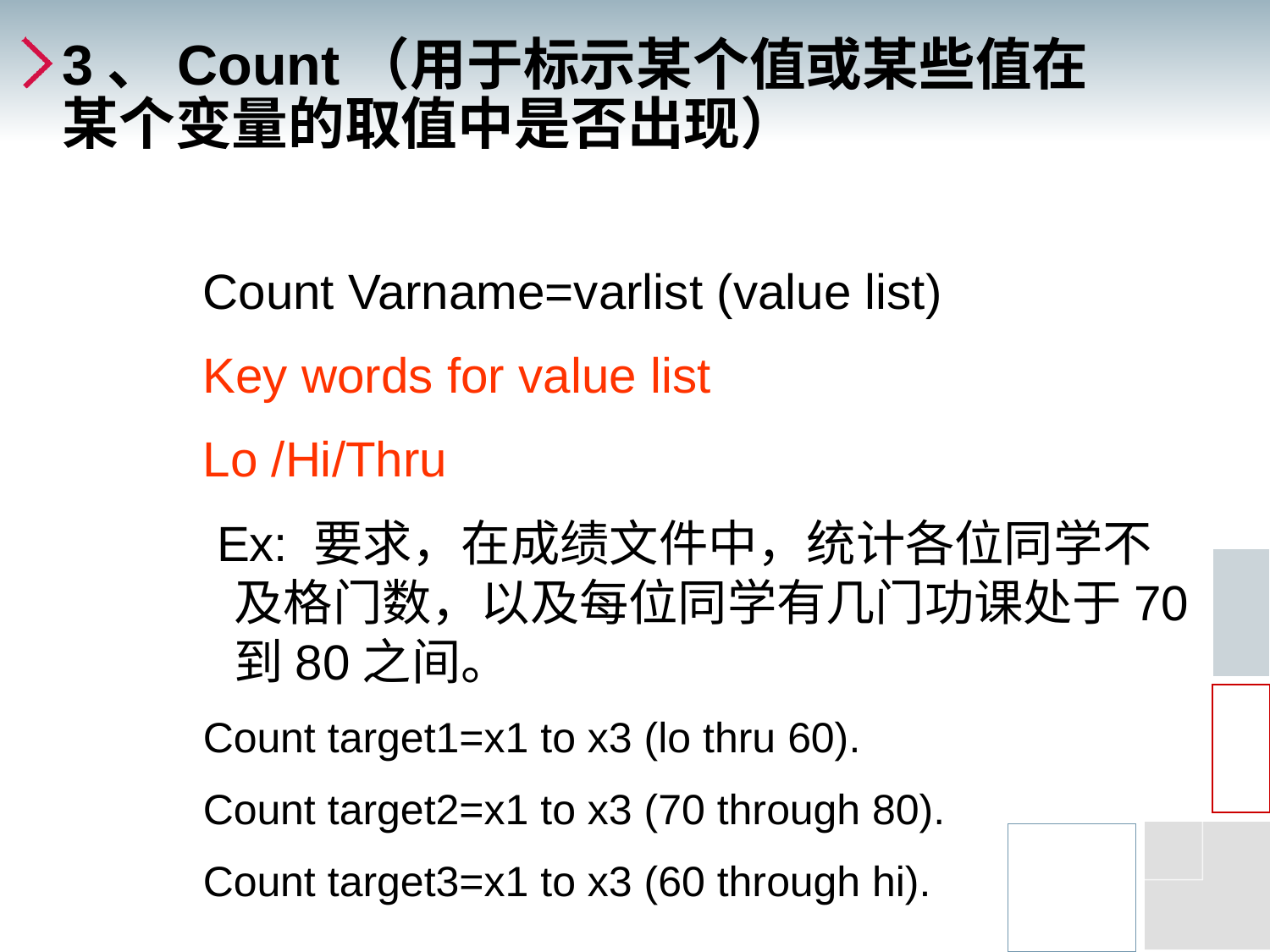

# 3、Count（用于标示某个值或某些值在某个变量的取值中是否出现）
Count Varname=varlist (value list)
Key words for value list
Lo /Hi/Thru
 Ex: 要求，在成绩文件中，统计各位同学不及格门数，以及每位同学有几门功课处于70到80之间。
Count target1=x1 to x3 (lo thru 60).
Count target2=x1 to x3 (70 through 80).
Count target3=x1 to x3 (60 through hi).